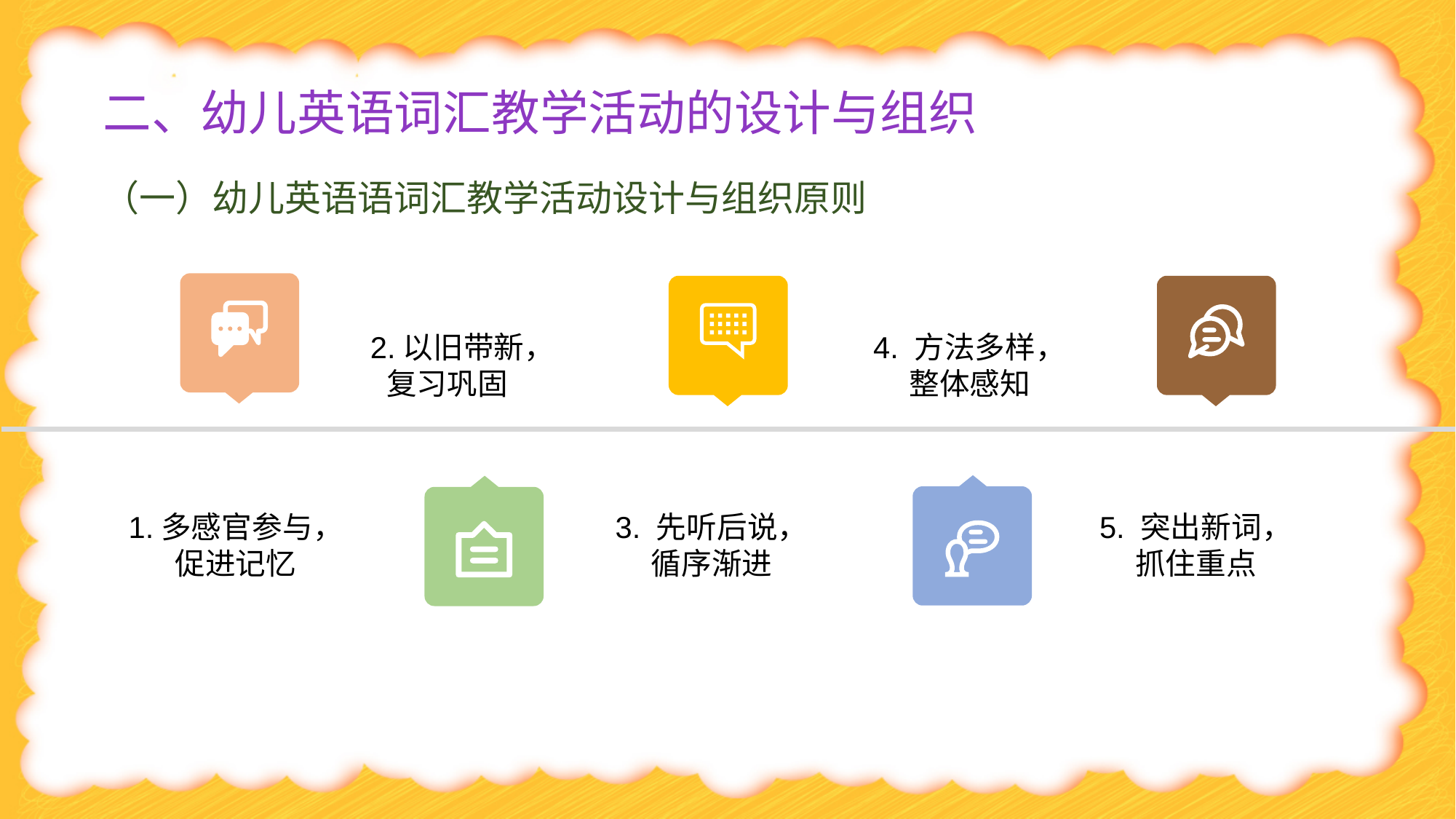

# 二、幼儿英语词汇教学活动的设计与组织
（一）幼儿英语语词汇教学活动设计与组织原则

2.以旧带新，复习巩固
4. 方法多样，整体感知

1.多感官参与，促进记忆
3. 先听后说，循序渐进
5. 突出新词，抓住重点